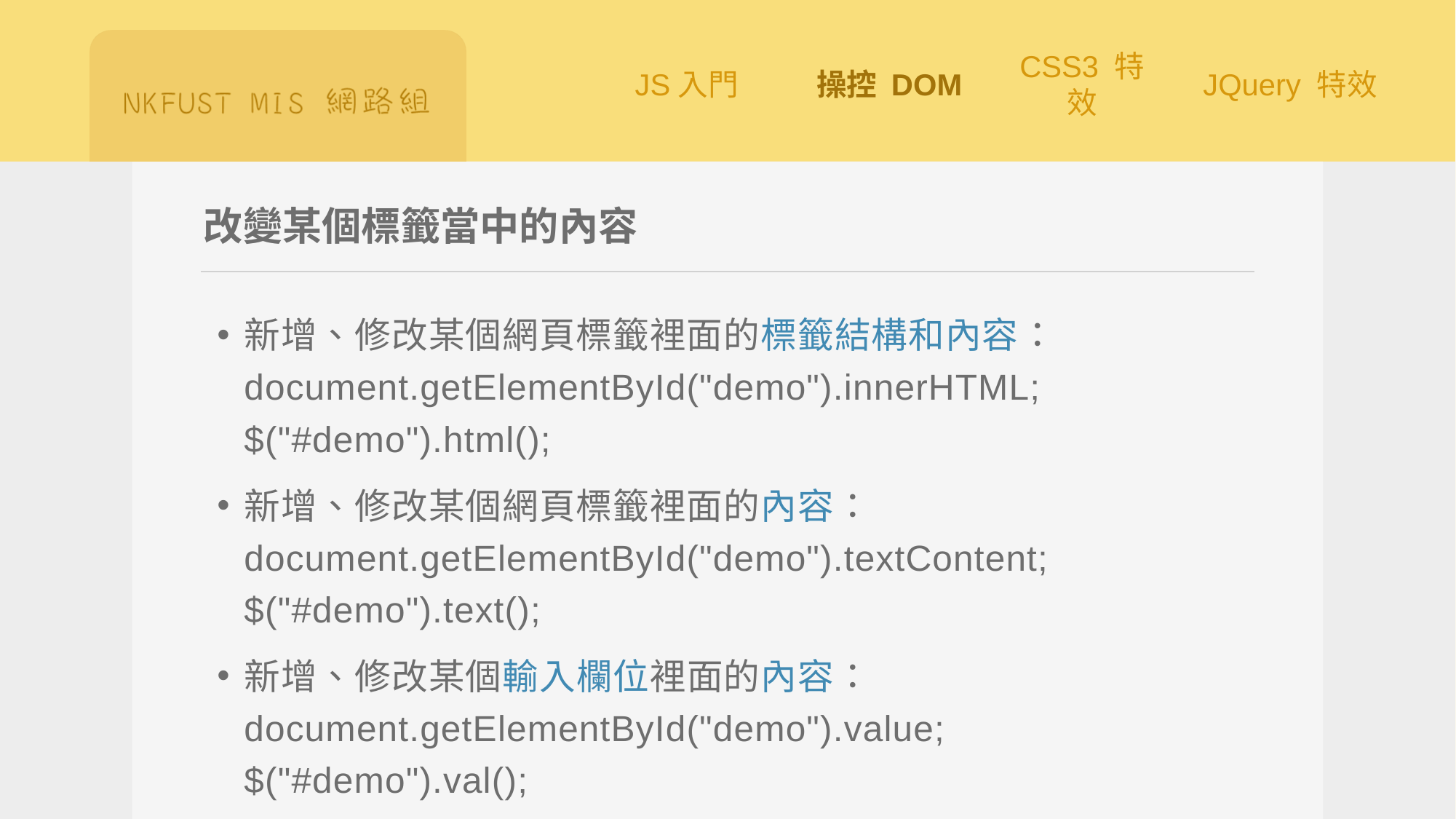

# 改變某個標籤當中的內容
新增、修改某個網頁標籤裡面的標籤結構和內容：
document.getElementById("demo").innerHTML;
$("#demo").html();
新增、修改某個網頁標籤裡面的內容：
document.getElementById("demo").textContent;
$("#demo").text();
新增、修改某個輸入欄位裡面的內容：
document.getElementById("demo").value;
$("#demo").val();